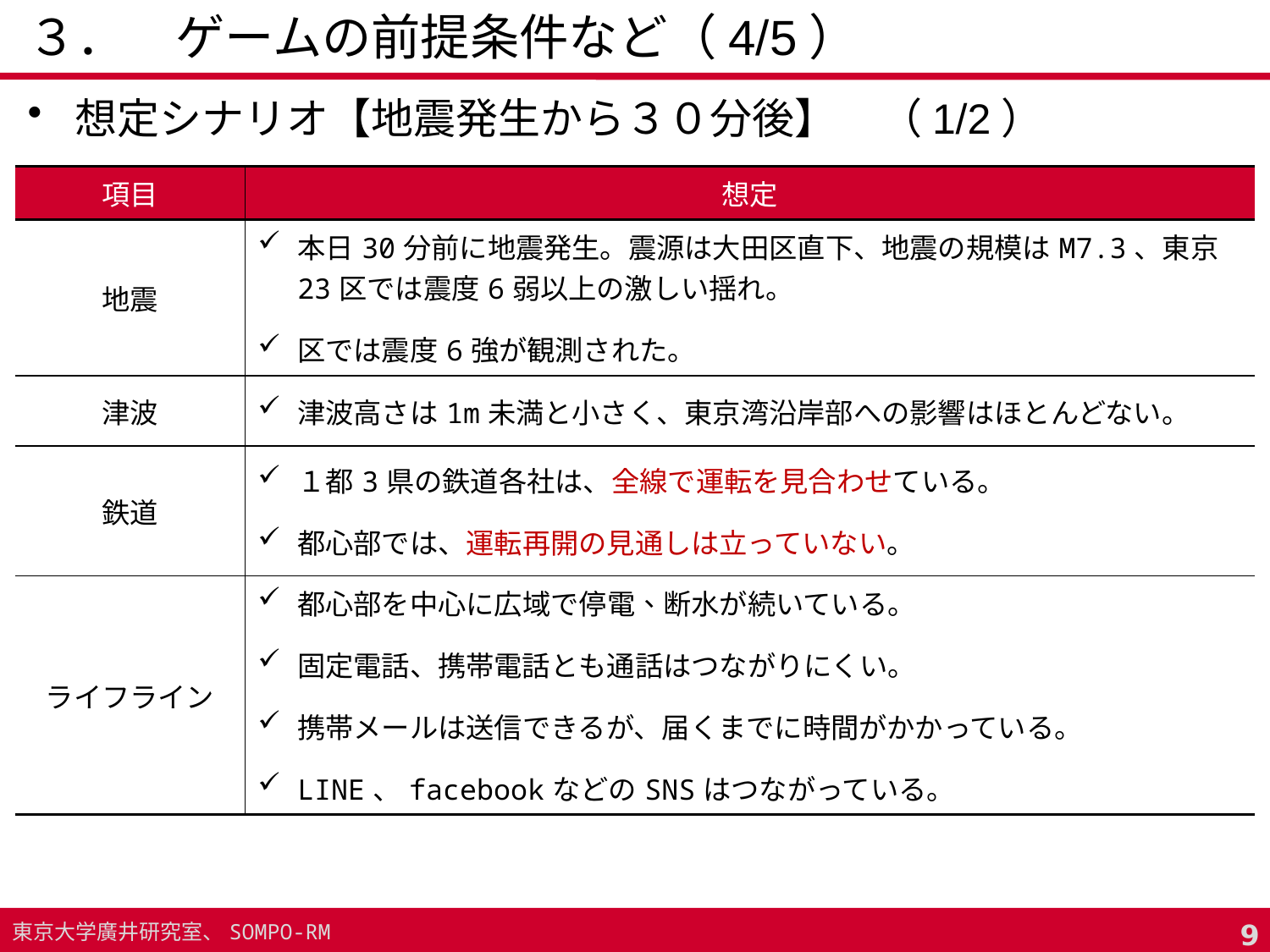

# ３．　ゲームの前提条件など（4/5）
想定シナリオ【地震発生から３０分後】　（1/2）
| 項目 | 想定 |
| --- | --- |
| 地震 | 本日30分前に地震発生。震源は大田区直下、地震の規模はM7.3、東京23区では震度6弱以上の激しい揺れ。 区では震度6強が観測された。 |
| 津波 | 津波高さは1m未満と小さく、東京湾沿岸部への影響はほとんどない。 |
| 鉄道 | １都3県の鉄道各社は、全線で運転を見合わせている。 都心部では、運転再開の見通しは立っていない。 |
| ライフライン | 都心部を中心に広域で停電、断水が続いている。 固定電話、携帯電話とも通話はつながりにくい。 携帯メールは送信できるが、届くまでに時間がかかっている。 LINE、facebookなどのSNSはつながっている。 |
9